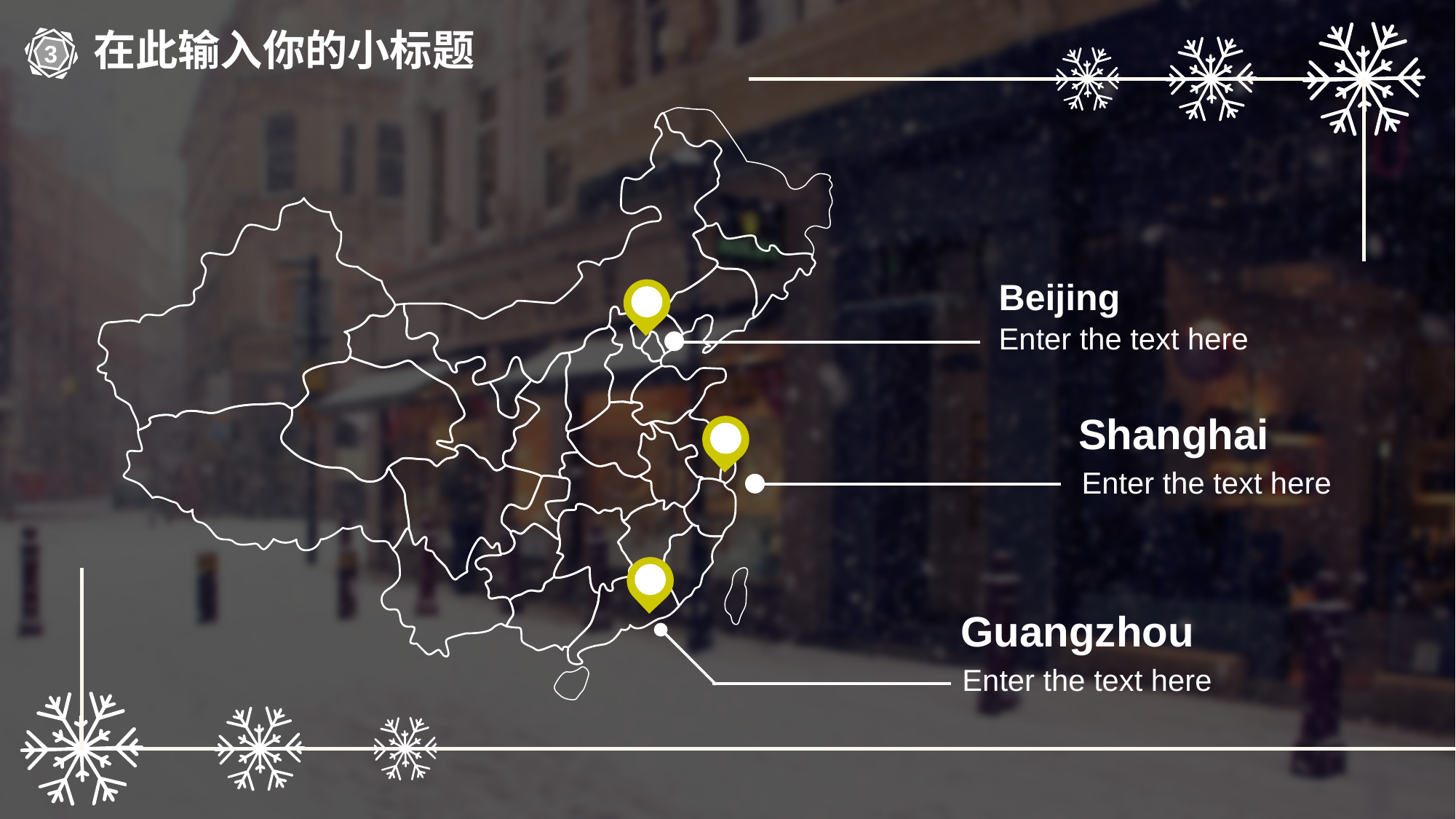

在此输入你的小标题

3

Beijing

Enter the text here

Shanghai

Enter the text here

Guangzhou

Enter the text here